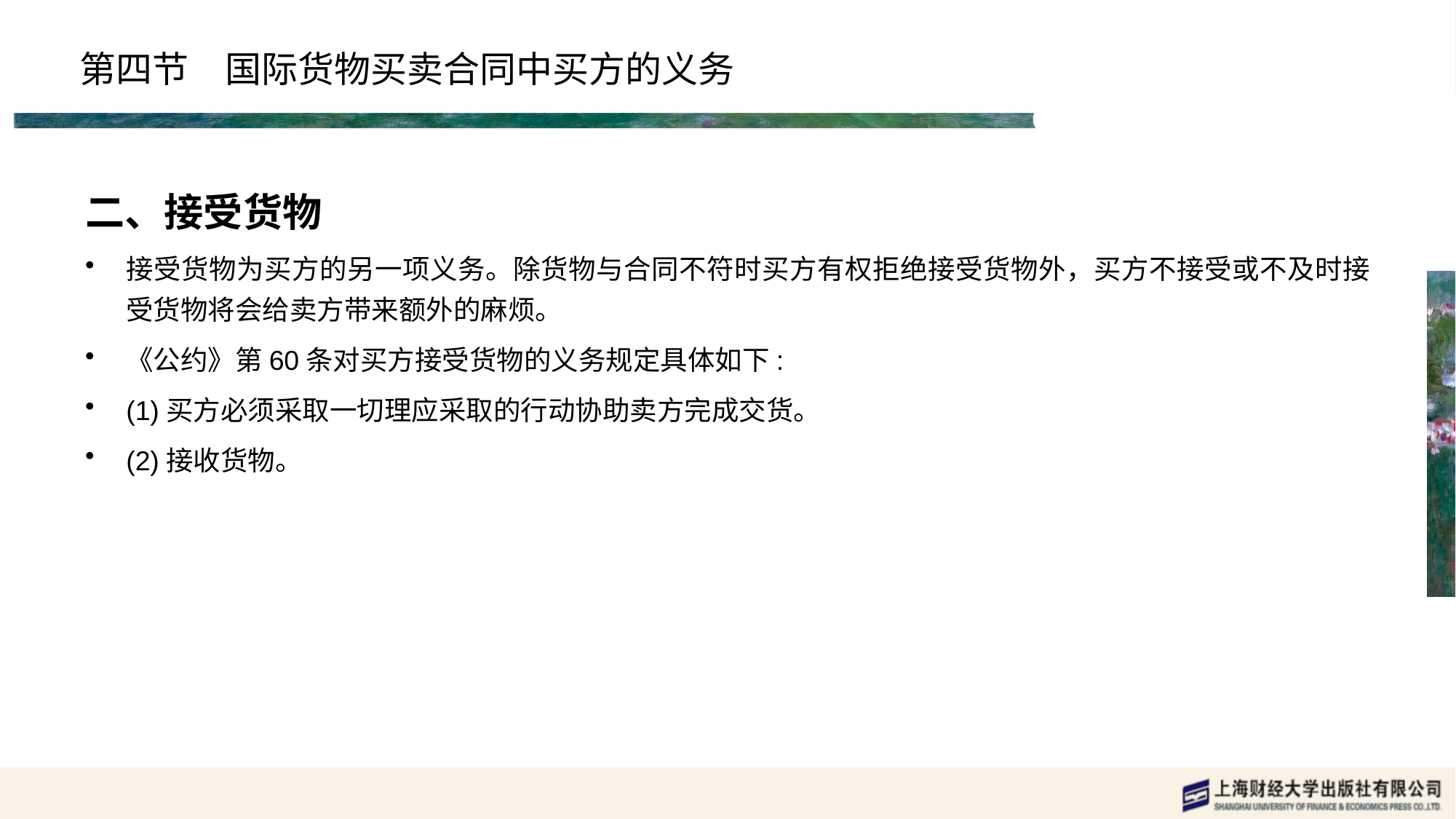

# 第四节　国际货物买卖合同中买方的义务
二、接受货物
接受货物为买方的另一项义务。除货物与合同不符时买方有权拒绝接受货物外，买方不接受或不及时接受货物将会给卖方带来额外的麻烦。
《公约》第60条对买方接受货物的义务规定具体如下:
(1)买方必须采取一切理应采取的行动协助卖方完成交货。
(2)接收货物。